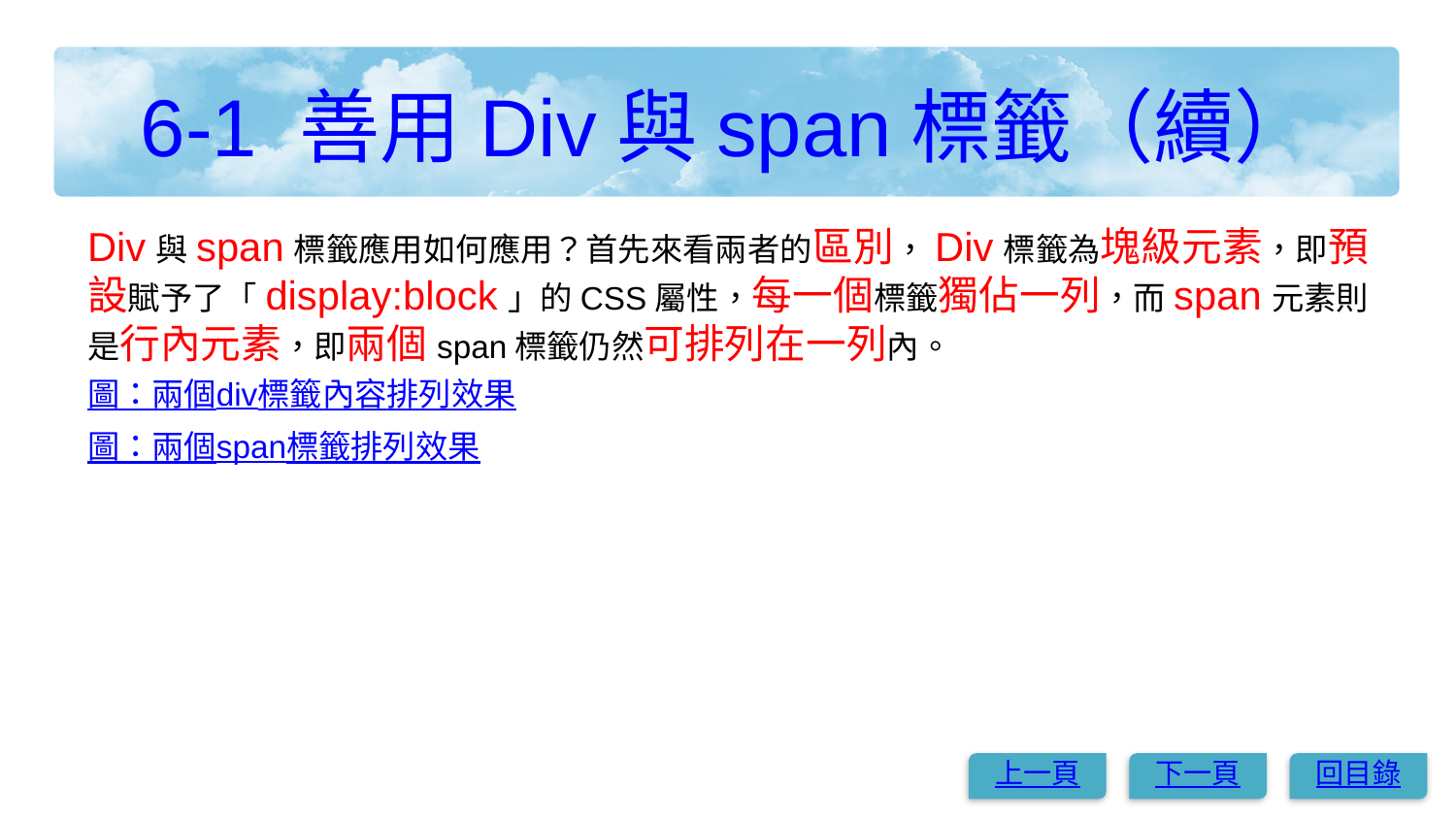

# 6-1 善用Div與span標籤（續）
Div與span標籤應用如何應用？首先來看兩者的區別，Div標籤為塊級元素，即預設賦予了「display:block」的CSS屬性，每一個標籤獨佔一列，而span元素則是行內元素，即兩個span標籤仍然可排列在一列內。
圖：兩個div標籤內容排列效果
圖：兩個span標籤排列效果
上一頁
下一頁
回目錄